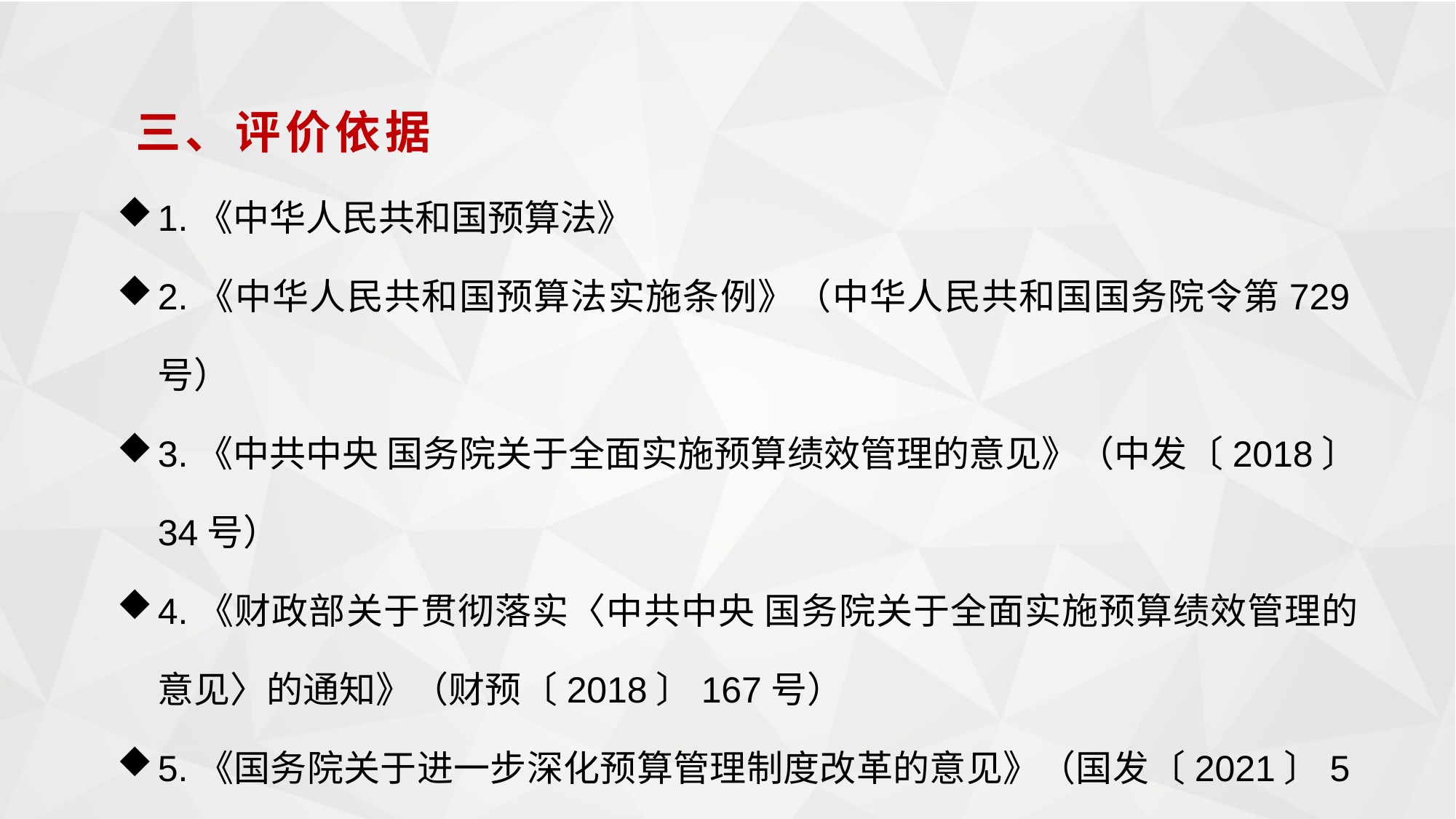

三、评价依据
1.《中华人民共和国预算法》
2.《中华人民共和国预算法实施条例》（中华人民共和国国务院令第729号）
3.《中共中央 国务院关于全面实施预算绩效管理的意见》（中发〔2018〕34号）
4.《财政部关于贯彻落实〈中共中央 国务院关于全面实施预算绩效管理的意见〉的通知》（财预〔2018〕167号）
5.《国务院关于进一步深化预算管理制度改革的意见》（国发〔2021〕5号）